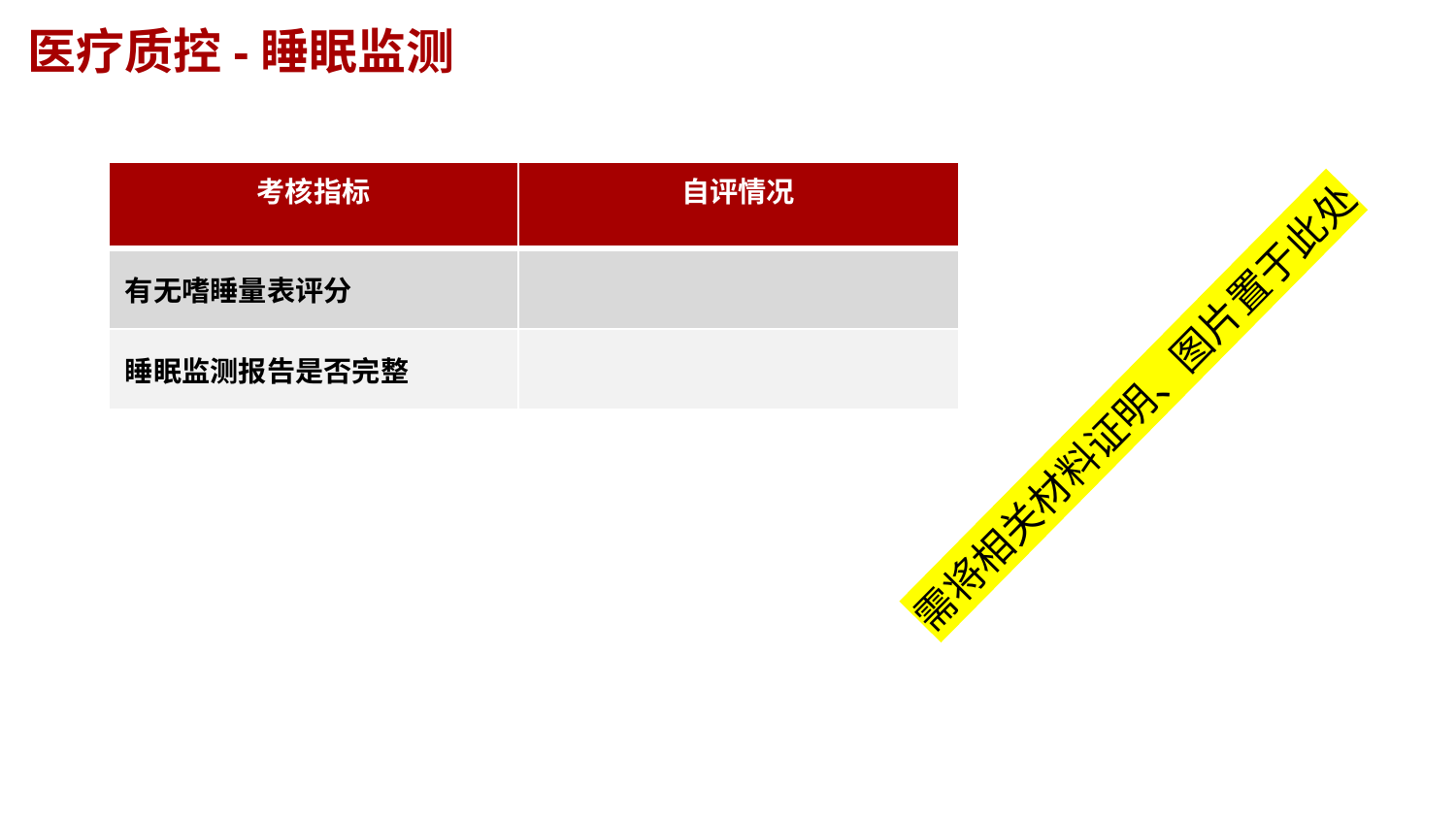

医疗质控-睡眠监测
| 考核指标 | 自评情况 |
| --- | --- |
| 有无嗜睡量表评分 |  |
| 睡眠监测报告是否完整 |  |
需将相关材料证明、图片置于此处